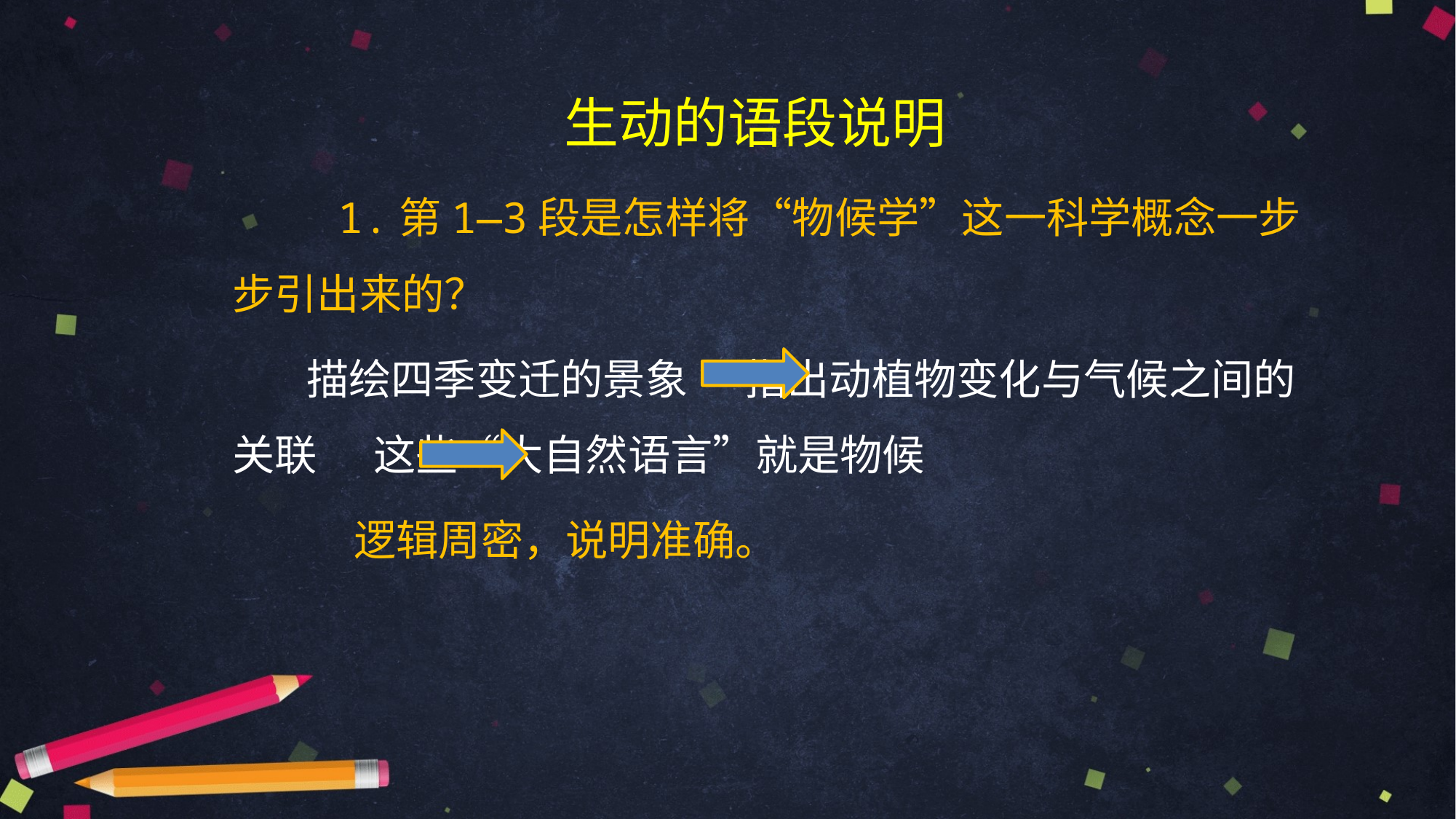

生动的语段说明
  1.第1—3段是怎样将“物候学”这一科学概念一步步引出来的？
 描绘四季变迁的景象      指出动植物变化与气候之间的关联      这些“大自然语言”就是物候
      逻辑周密，说明准确。